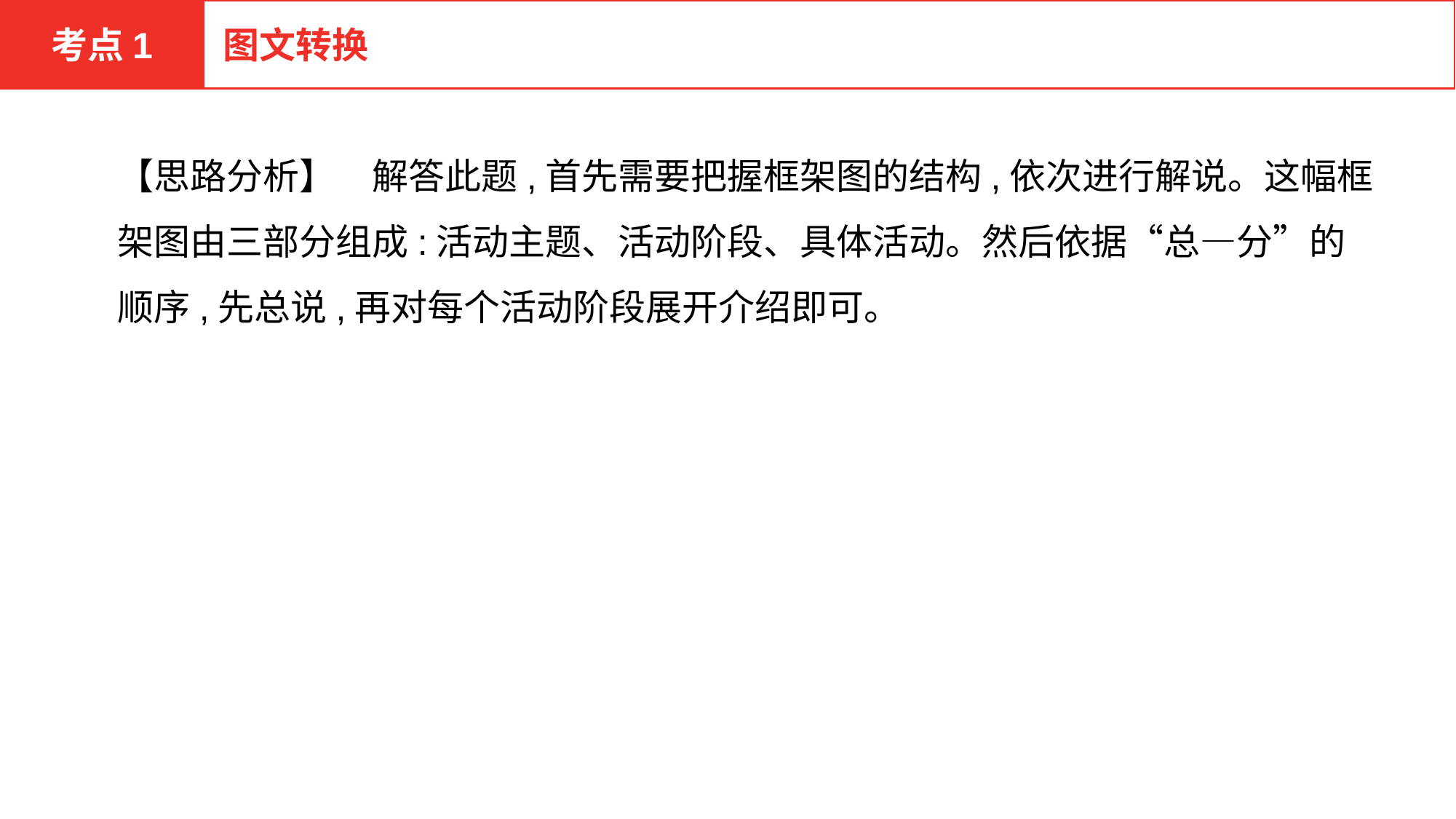

考点1
图文转换
【思路分析】　解答此题,首先需要把握框架图的结构,依次进行解说。这幅框架图由三部分组成:活动主题、活动阶段、具体活动。然后依据“总—分”的顺序,先总说,再对每个活动阶段展开介绍即可。